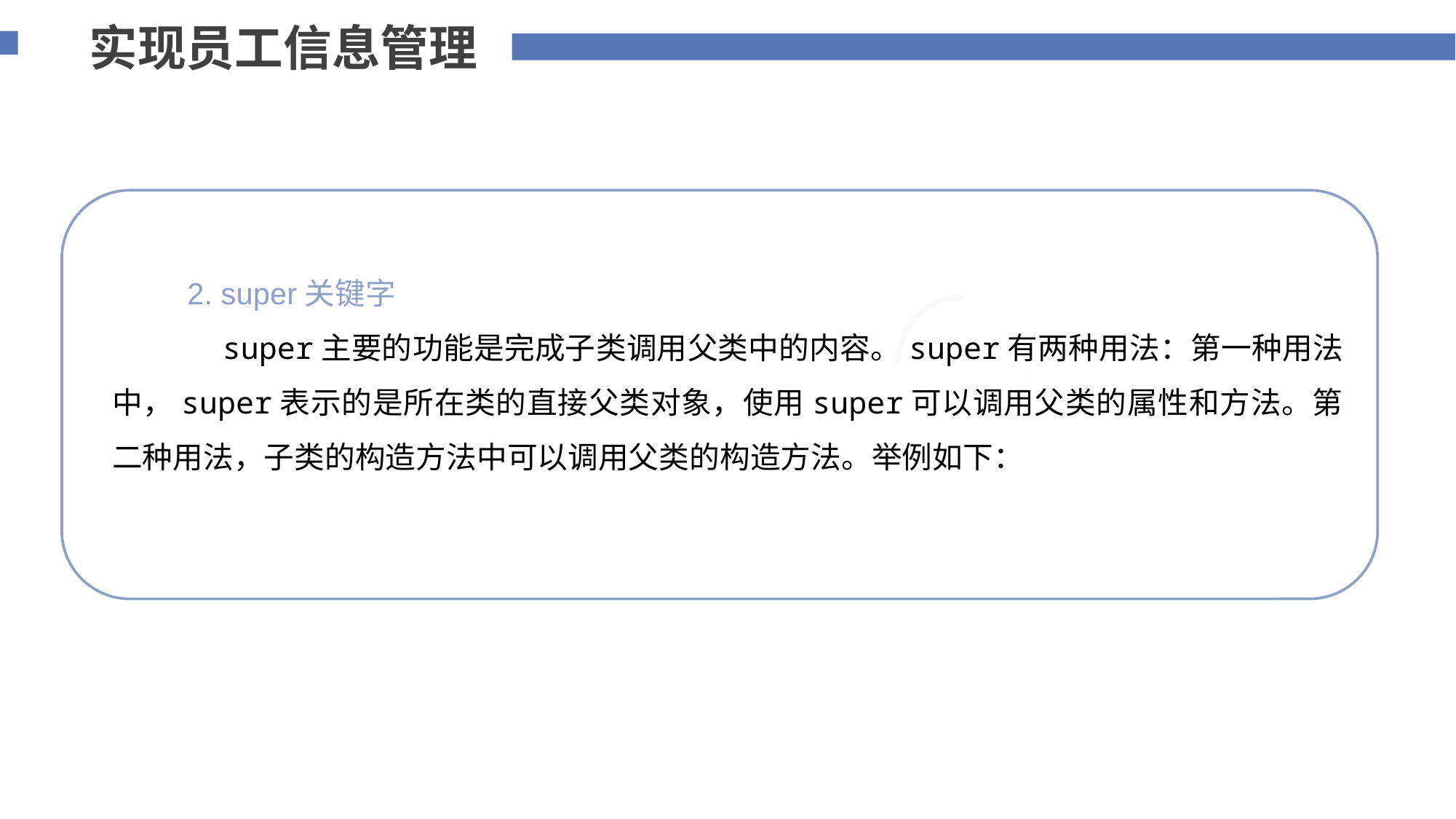

实现员工信息管理

         2. super关键字
      super主要的功能是完成子类调用父类中的内容。super有两种用法：第一种用法中，super表示的是所在类的直接父类对象，使用super可以调用父类的属性和方法。第二种用法，子类的构造方法中可以调用父类的构造方法。举例如下：

添加标题内容
您的内容打在这里，或者通过复制您的文本后，在此框中选择粘贴，并选择只保留文字。

75%